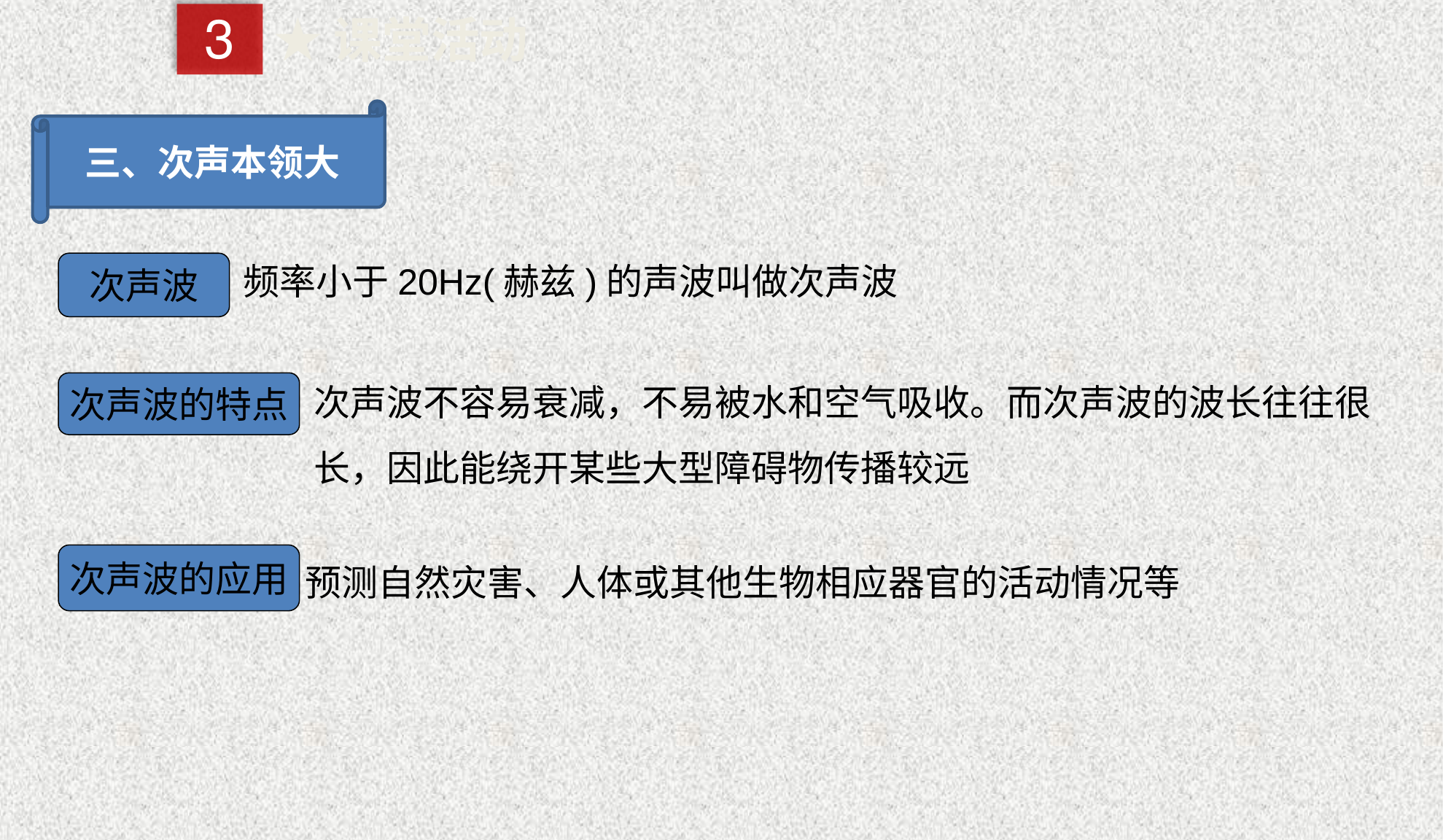

3
★课堂活动
三、次声本领大
次声波
频率小于20Hz(赫兹)的声波叫做次声波
次声波不容易衰减，不易被水和空气吸收。而次声波的波长往往很长，因此能绕开某些大型障碍物传播较远
次声波的特点
预测自然灾害、人体或其他生物相应器官的活动情况等
次声波的应用